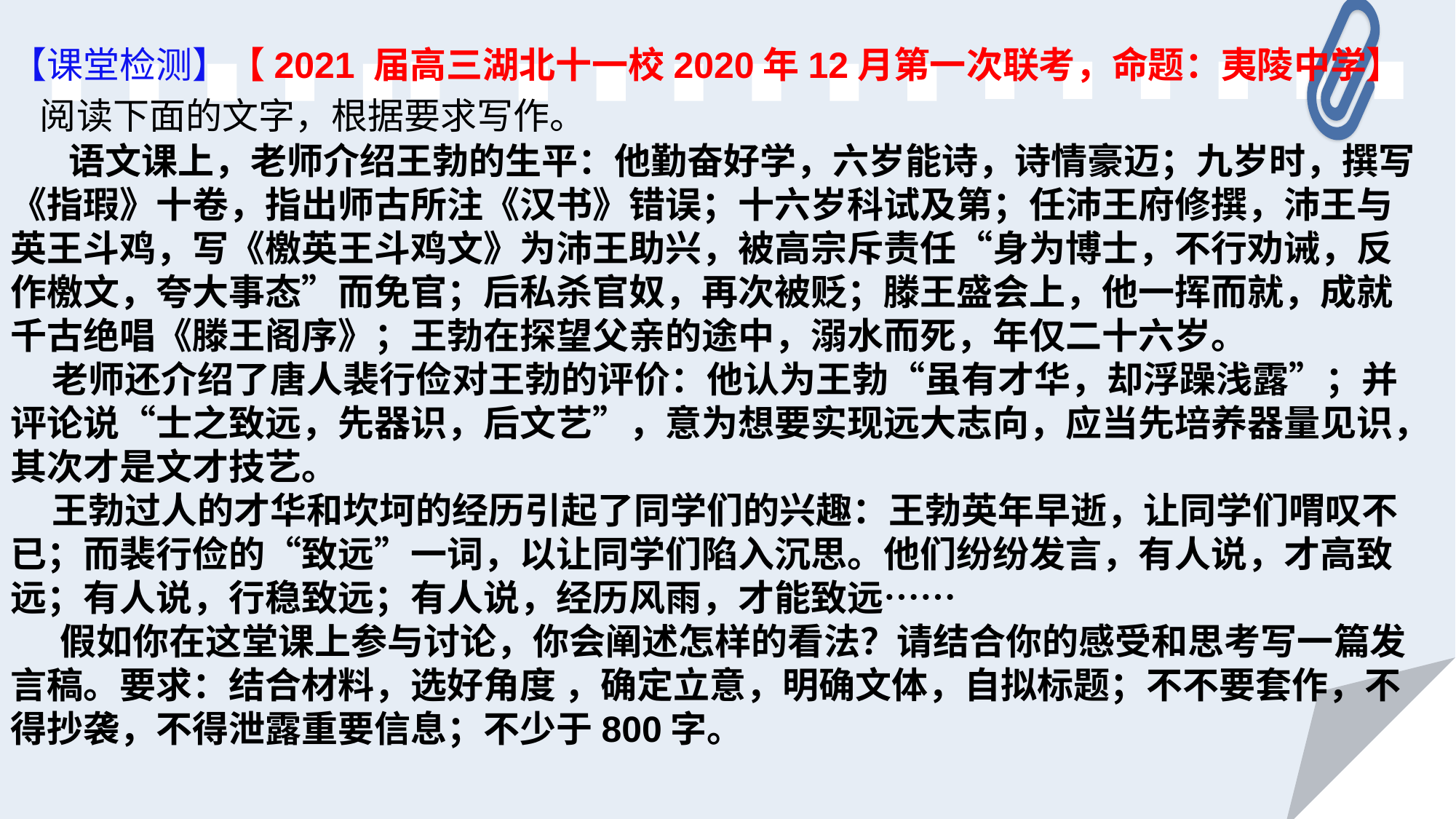

【课堂检测】【2021 届高三湖北十一校2020年12月第一次联考，命题：夷陵中学】
  阅读下面的文字，根据要求写作。
      语文课上，老师介绍王勃的生平：他勤奋好学，六岁能诗，诗情豪迈；九岁时，撰写《指瑕》十卷，指出师古所注《汉书》错误；十六岁科试及第；任沛王府修撰，沛王与英王斗鸡，写《檄英王斗鸡文》为沛王助兴，被高宗斥责任“身为博士，不行劝诫，反作檄文，夸大事态”而免官；后私杀官奴，再次被贬；滕王盛会上，他一挥而就，成就千古绝唱《滕王阁序》；王勃在探望父亲的途中，溺水而死，年仅二十六岁。
    老师还介绍了唐人裴行俭对王勃的评价：他认为王勃“虽有才华，却浮躁浅露”；并评论说“士之致远，先器识，后文艺”，意为想要实现远大志向，应当先培养器量见识，其次才是文才技艺。
    王勃过人的才华和坎坷的经历引起了同学们的兴趣：王勃英年早逝，让同学们喟叹不已；而裴行俭的“致远”一词，以让同学们陷入沉思。他们纷纷发言，有人说，才高致远；有人说，行稳致远；有人说，经历风雨，才能致远……
     假如你在这堂课上参与讨论，你会阐述怎样的看法？请结合你的感受和思考写一篇发言稿。要求：结合材料，选好角度 ，确定立意，明确文体，自拟标题；不不要套作，不得抄袭，不得泄露重要信息；不少于800字。
16